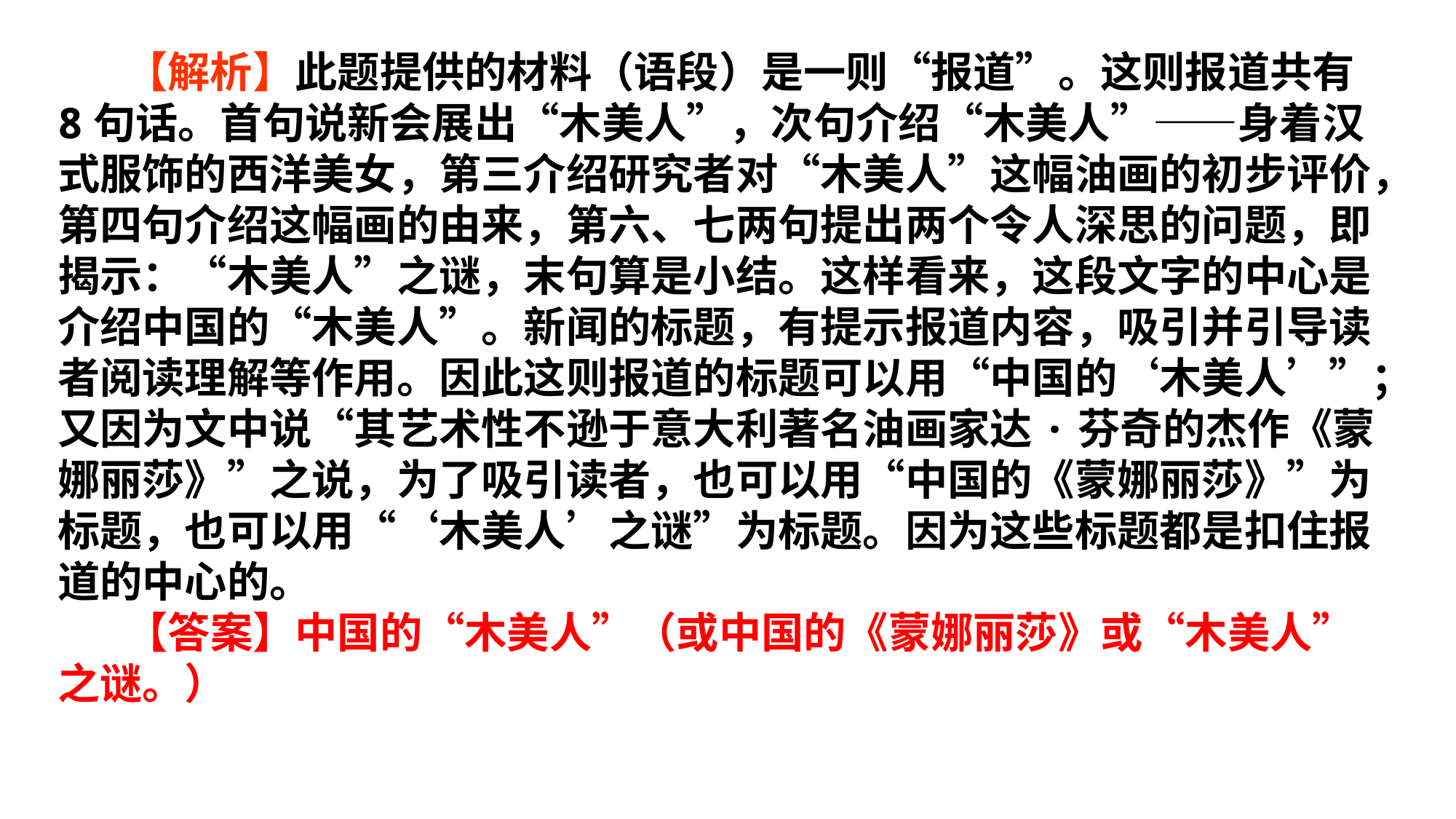

【解析】此题提供的材料（语段）是一则“报道”。这则报道共有8句话。首句说新会展出“木美人”，次句介绍“木美人”——身着汉式服饰的西洋美女，第三介绍研究者对“木美人”这幅油画的初步评价，第四句介绍这幅画的由来，第六、七两句提出两个令人深思的问题，即揭示：“木美人”之谜，末句算是小结。这样看来，这段文字的中心是介绍中国的“木美人”。新闻的标题，有提示报道内容，吸引并引导读者阅读理解等作用。因此这则报道的标题可以用“中国的‘木美人’”；又因为文中说“其艺术性不逊于意大利著名油画家达·芬奇的杰作《蒙娜丽莎》”之说，为了吸引读者，也可以用“中国的《蒙娜丽莎》”为标题，也可以用“‘木美人’之谜”为标题。因为这些标题都是扣住报道的中心的。
      【答案】中国的“木美人”（或中国的《蒙娜丽莎》或“木美人”之谜。）